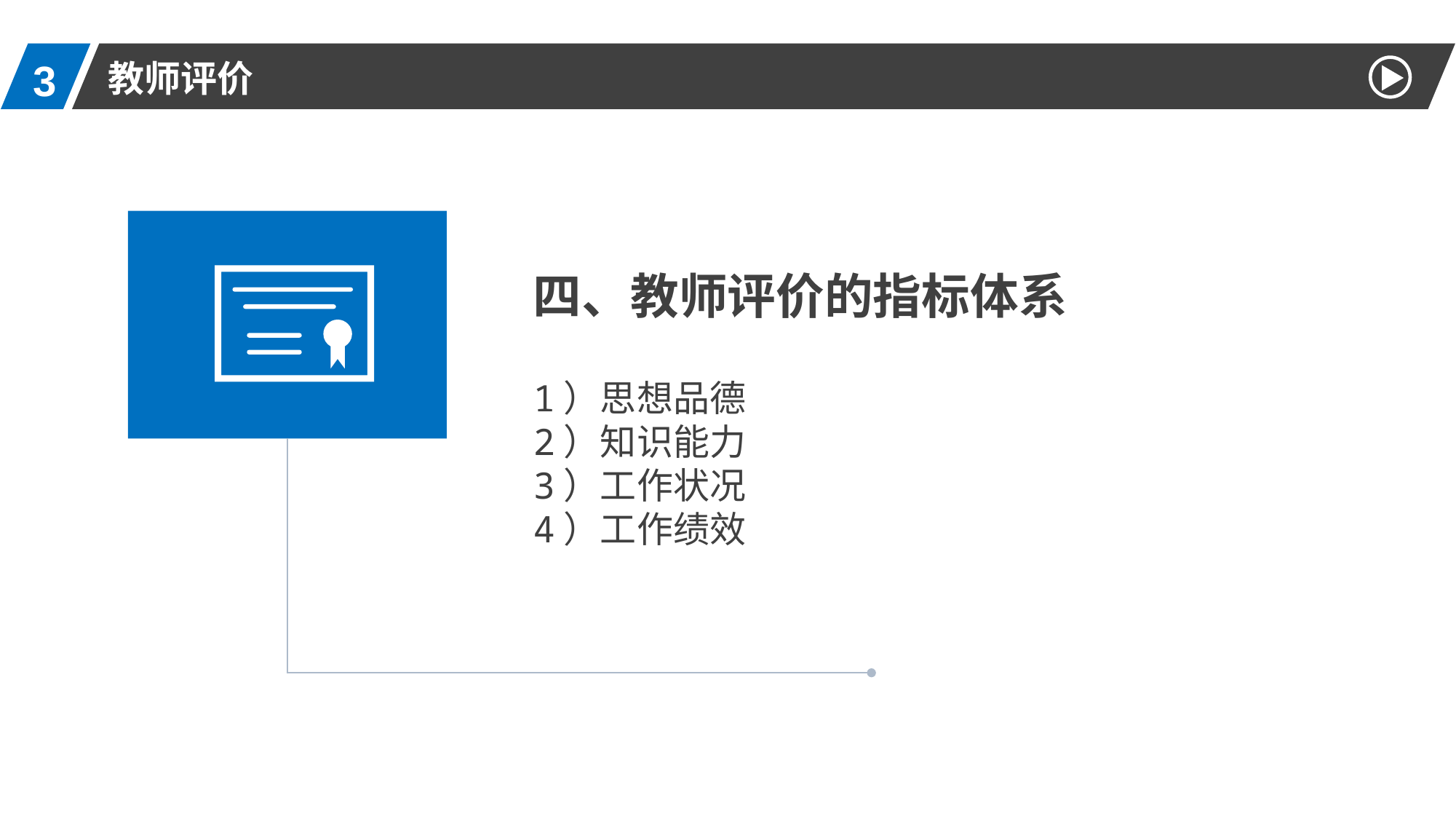

3
教师评价

四、教师评价的指标体系
1）思想品德
2）知识能力
3）工作状况
4）工作绩效